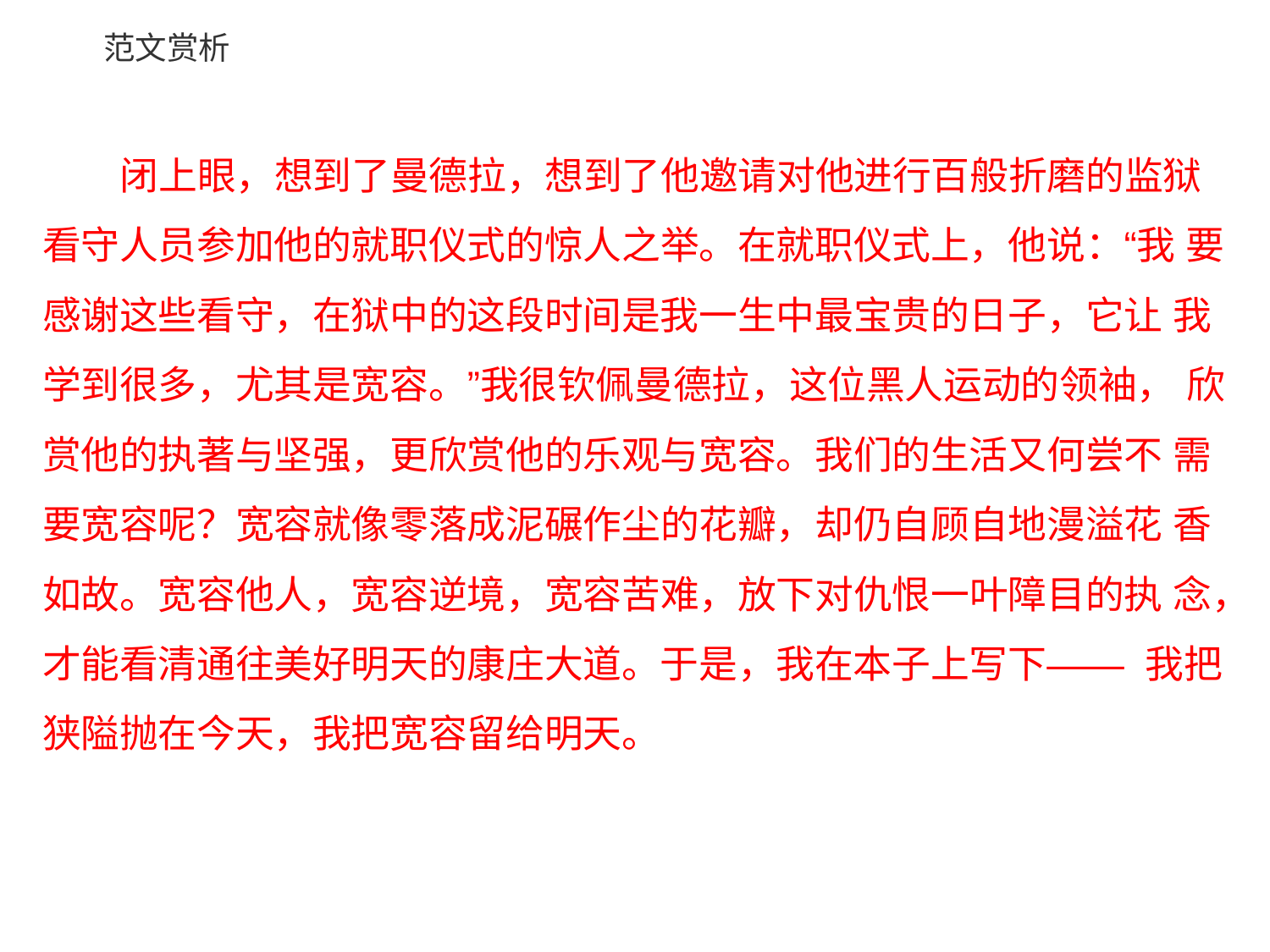

# 范文赏析
闭上眼，想到了曼德拉，想到了他邀请对他进行百般折磨的监狱 看守人员参加他的就职仪式的惊人之举。在就职仪式上，他说：“我 要感谢这些看守，在狱中的这段时间是我一生中最宝贵的日子，它让 我学到很多，尤其是宽容。”我很钦佩曼德拉，这位黑人运动的领袖， 欣赏他的执著与坚强，更欣赏他的乐观与宽容。我们的生活又何尝不 需要宽容呢？宽容就像零落成泥碾作尘的花瓣，却仍自顾自地漫溢花 香如故。宽容他人，宽容逆境，宽容苦难，放下对仇恨一叶障目的执 念，才能看清通往美好明天的康庄大道。于是，我在本子上写下——  我把狭隘抛在今天，我把宽容留给明天。